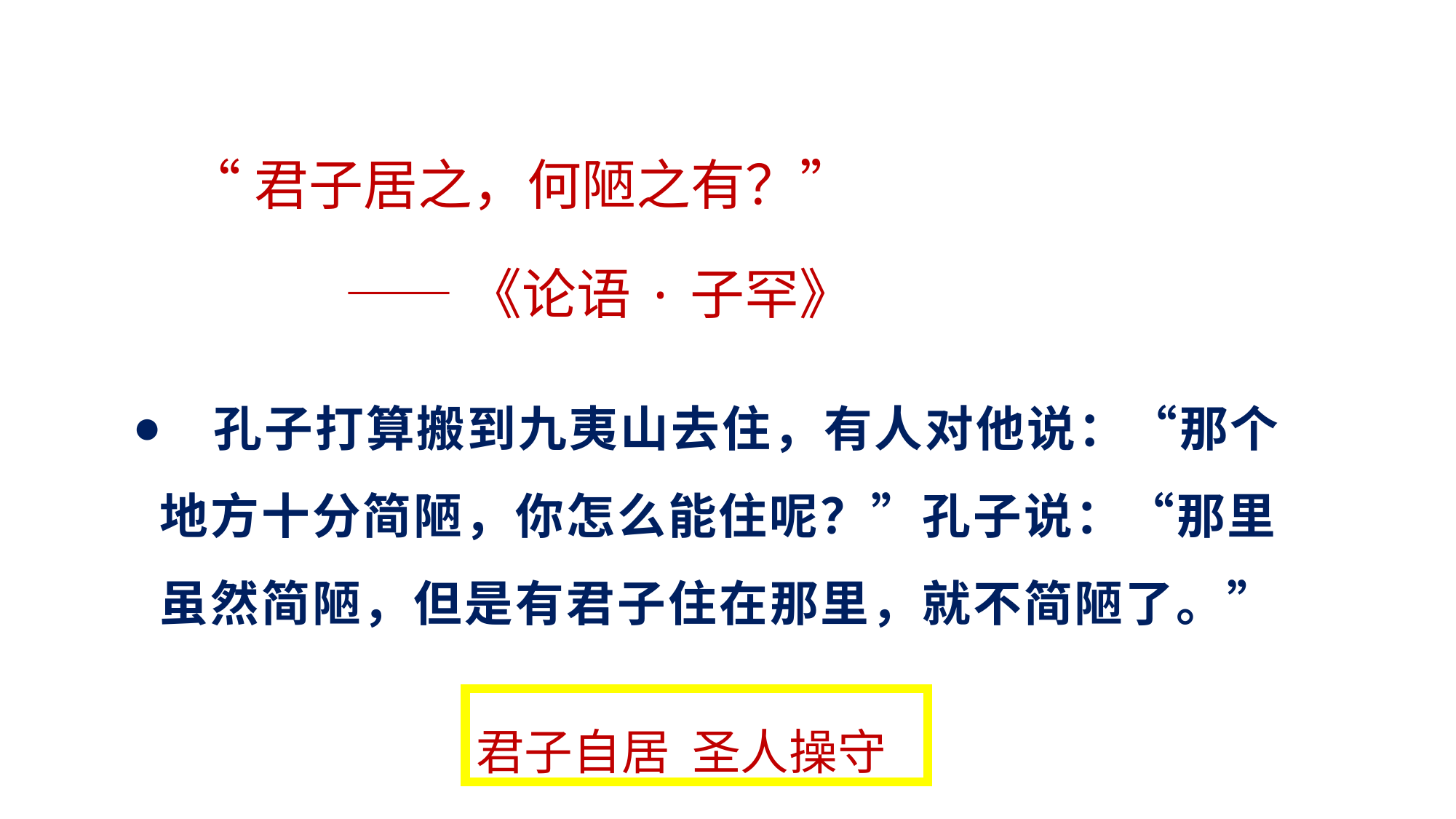

“君子居之，何陋之有？”
              ——《论语·子罕》
   孔子打算搬到九夷山去住，有人对他说：“那个地方十分简陋，你怎么能住呢？”孔子说：“那里虽然简陋，但是有君子住在那里，就不简陋了。”
君子自居  圣人操守